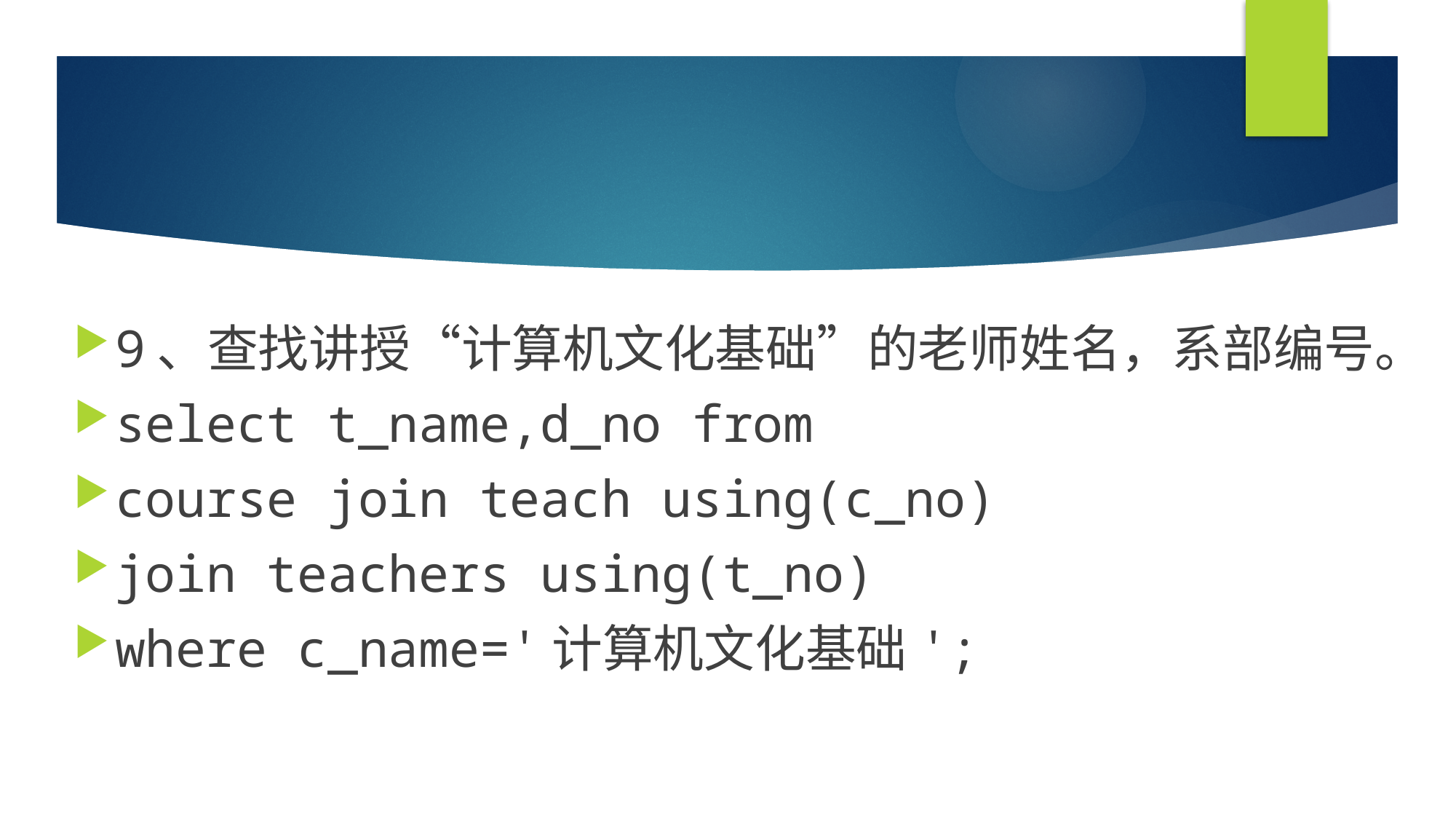

#
9、查找讲授“计算机文化基础”的老师姓名，系部编号。
select t_name,d_no from
course join teach using(c_no)
join teachers using(t_no)
where c_name='计算机文化基础';